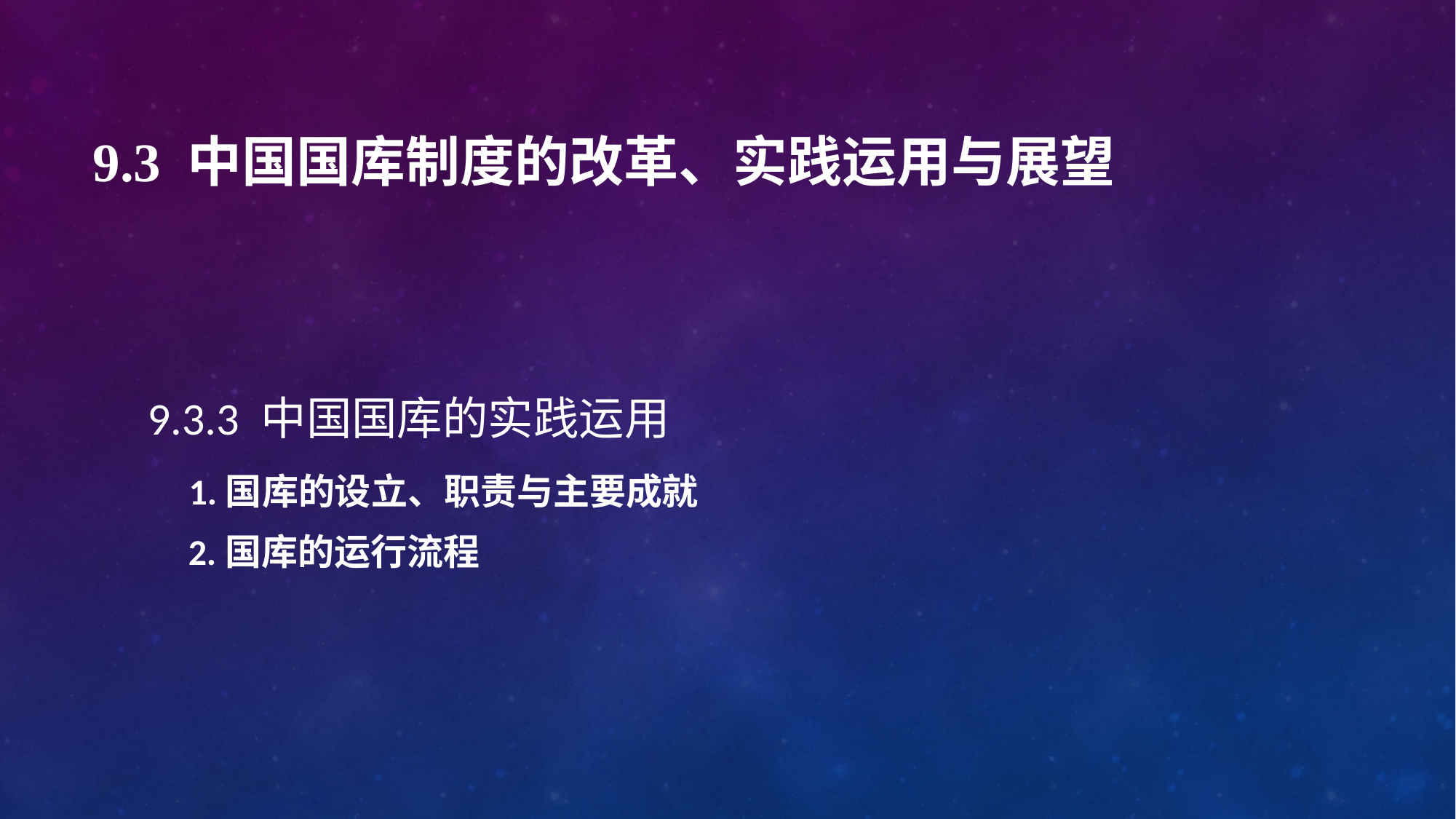

# 9.3 中国国库制度的改革、实践运用与展望
9.3.3 中国国库的实践运用
    1.国库的设立、职责与主要成就
     2.国库的运行流程